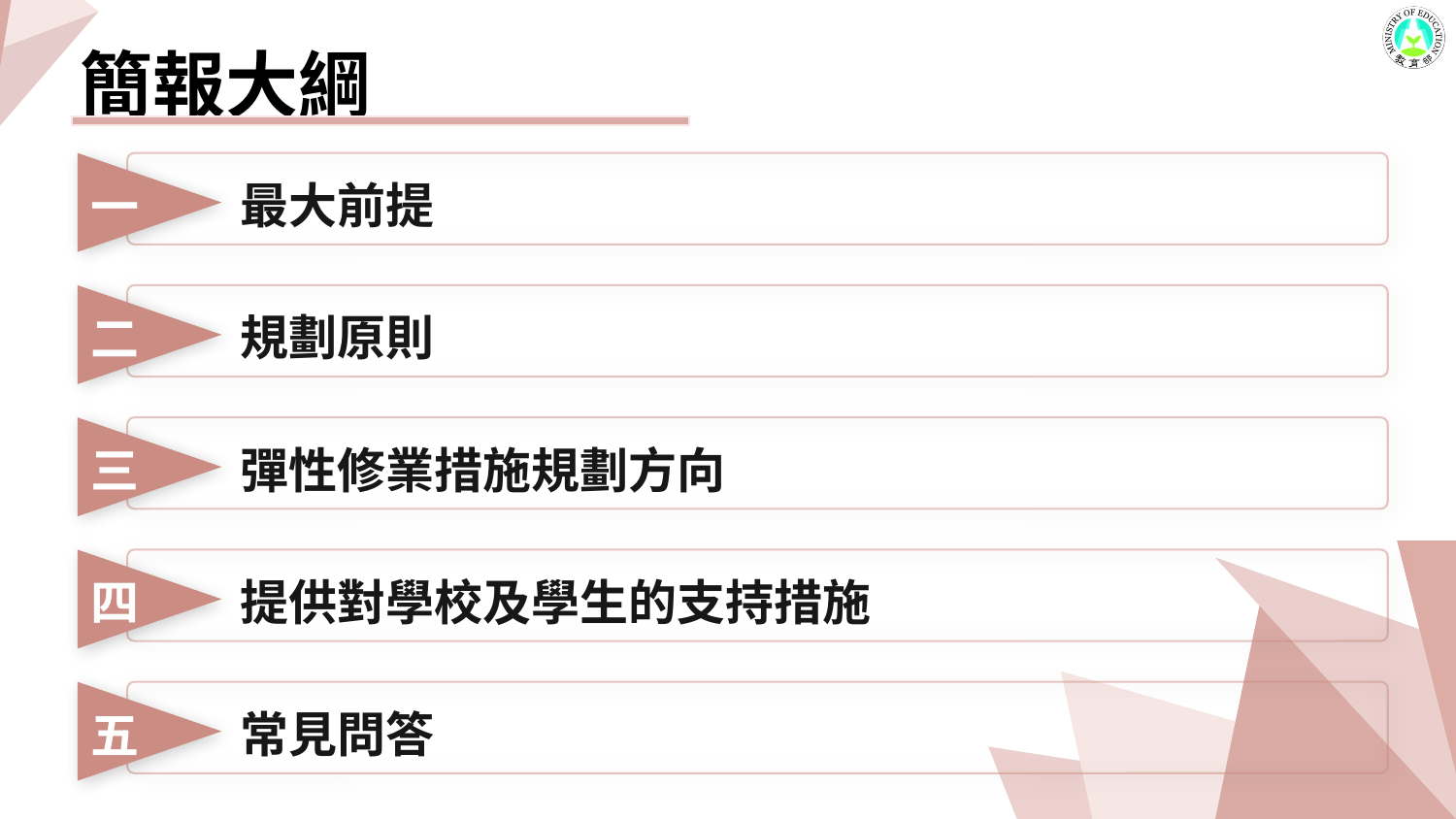

簡報大綱

最大前提
一

規劃原則
二

彈性修業措施規劃方向
三

提供對學校及學生的支持措施
四

常見問答
五